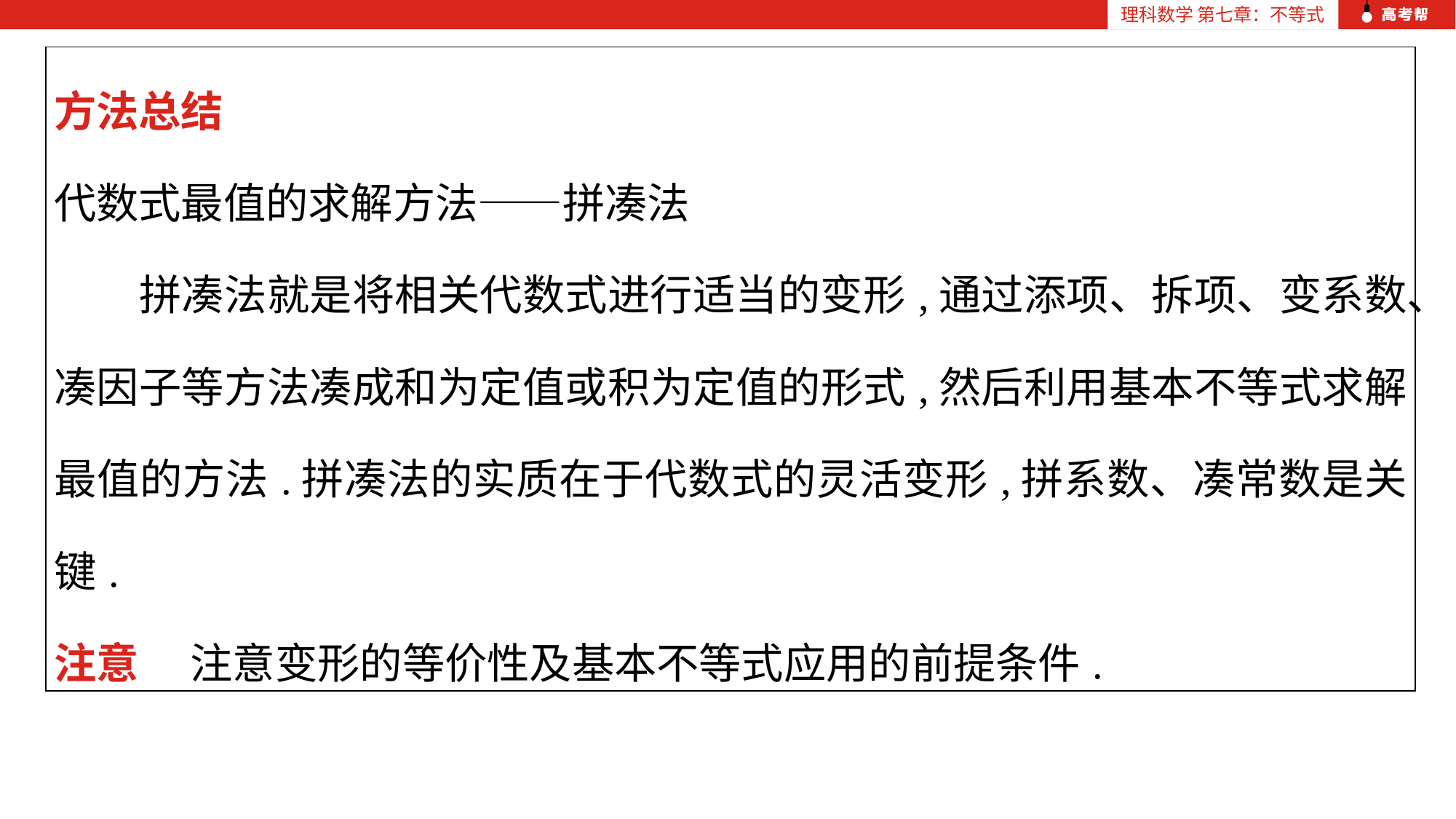

| 方法总结 代数式最值的求解方法——拼凑法 　　拼凑法就是将相关代数式进行适当的变形,通过添项、拆项、变系数、凑因子等方法凑成和为定值或积为定值的形式,然后利用基本不等式求解最值的方法.拼凑法的实质在于代数式的灵活变形,拼系数、凑常数是关键. 注意 　注意变形的等价性及基本不等式应用的前提条件. |
| --- |